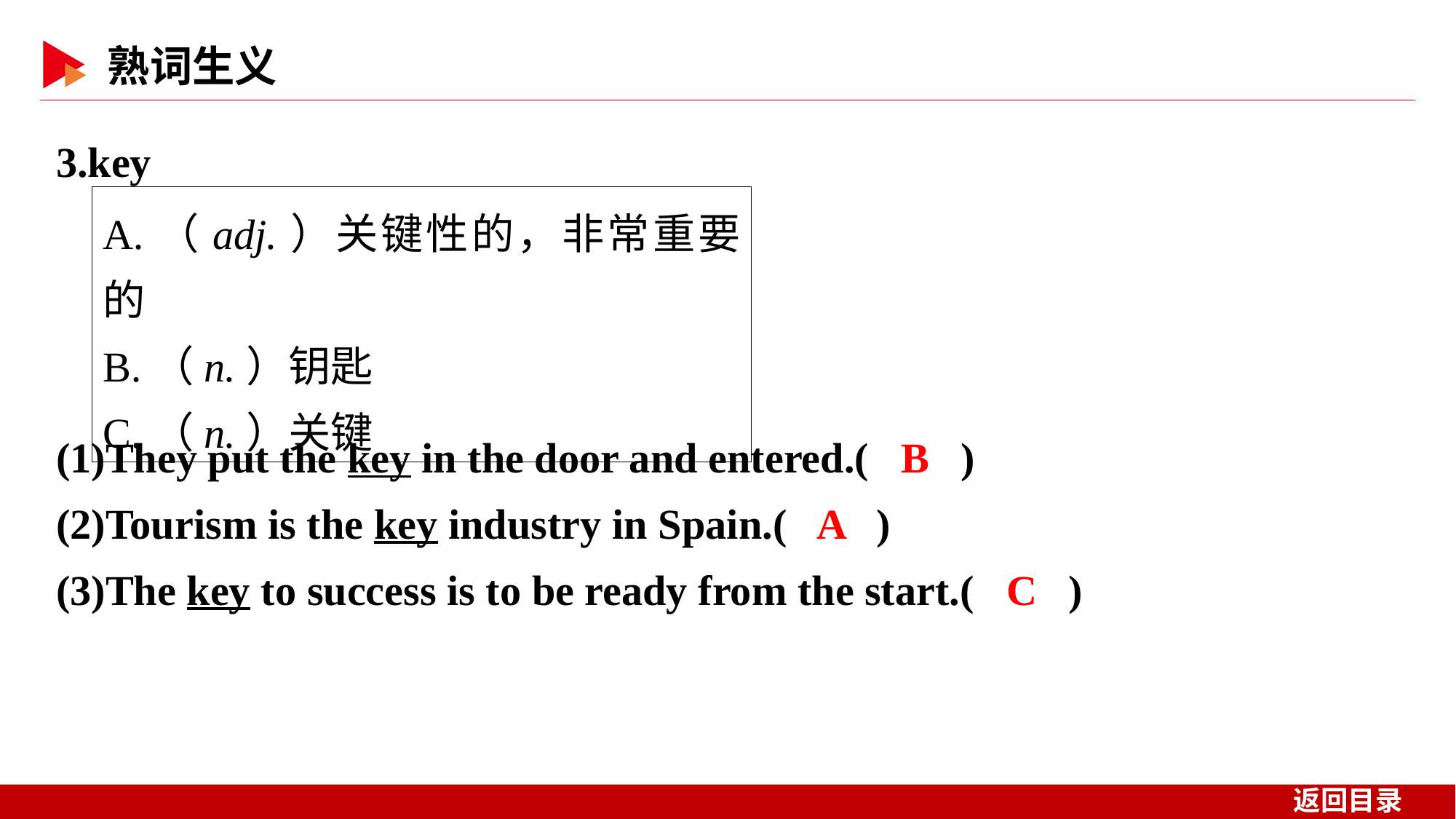

3.key
A.（adj.）关键性的，非常重要的
B.（n.）钥匙
C.（n.）关键
(1)They put the key in the door and entered.(   B   )
(2)Tourism is the key industry in Spain.(   A   )
(3)The key to success is to be ready from the start.(   C   )